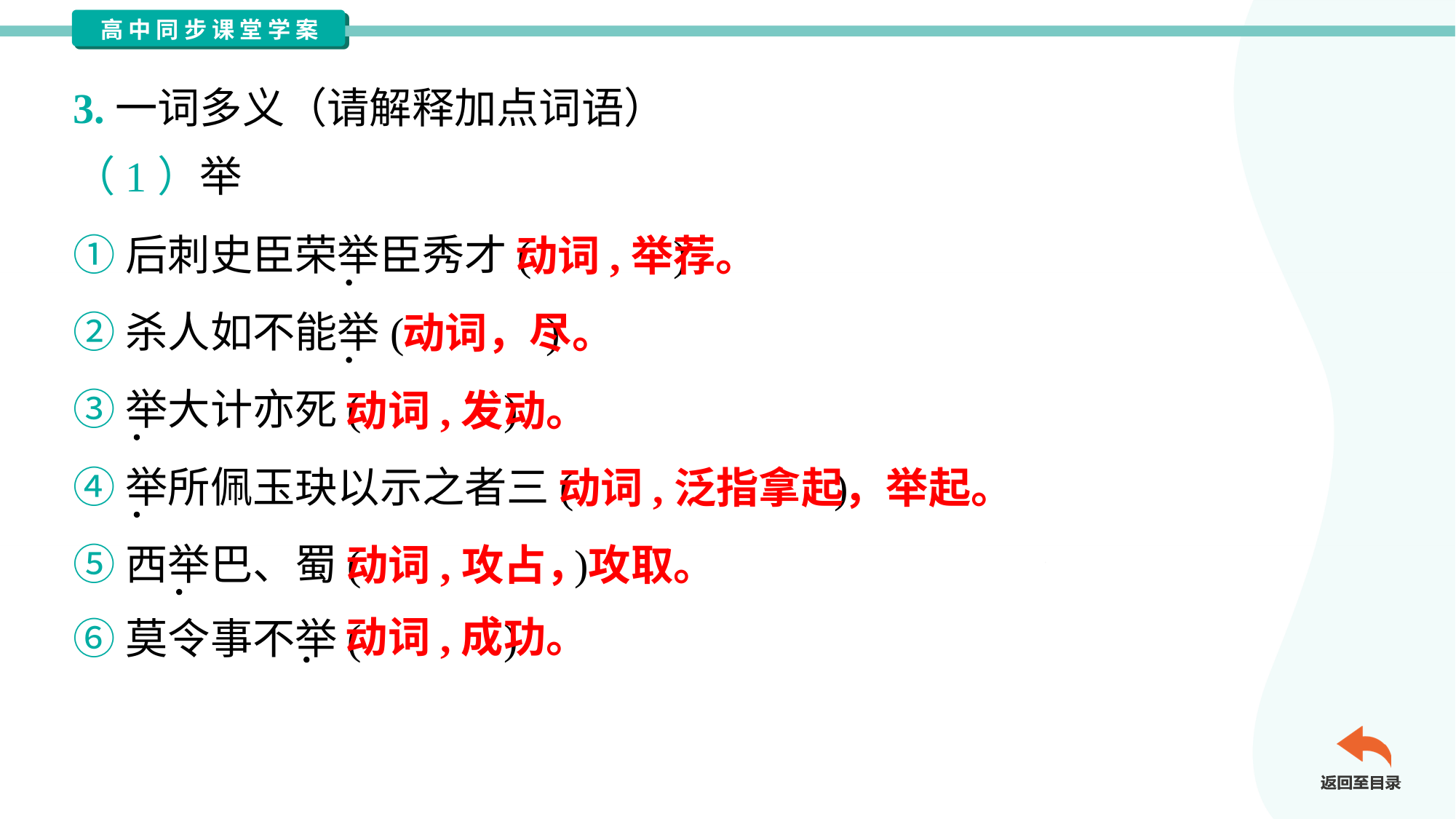

3.一词多义（请解释加点词语）
（1）举
①后刺史臣荣举臣秀才(            )
②杀人如不能举(            )
③举大计亦死(            )
④举所佩玉玦以示之者三(                      )
⑤西举巴、蜀(                  )
⑥莫令事不举(            )
动词,举荐。
动词，尽。

动词,发动。

动词,泛指拿起，举起。

动词,攻占，攻取。

动词,成功。